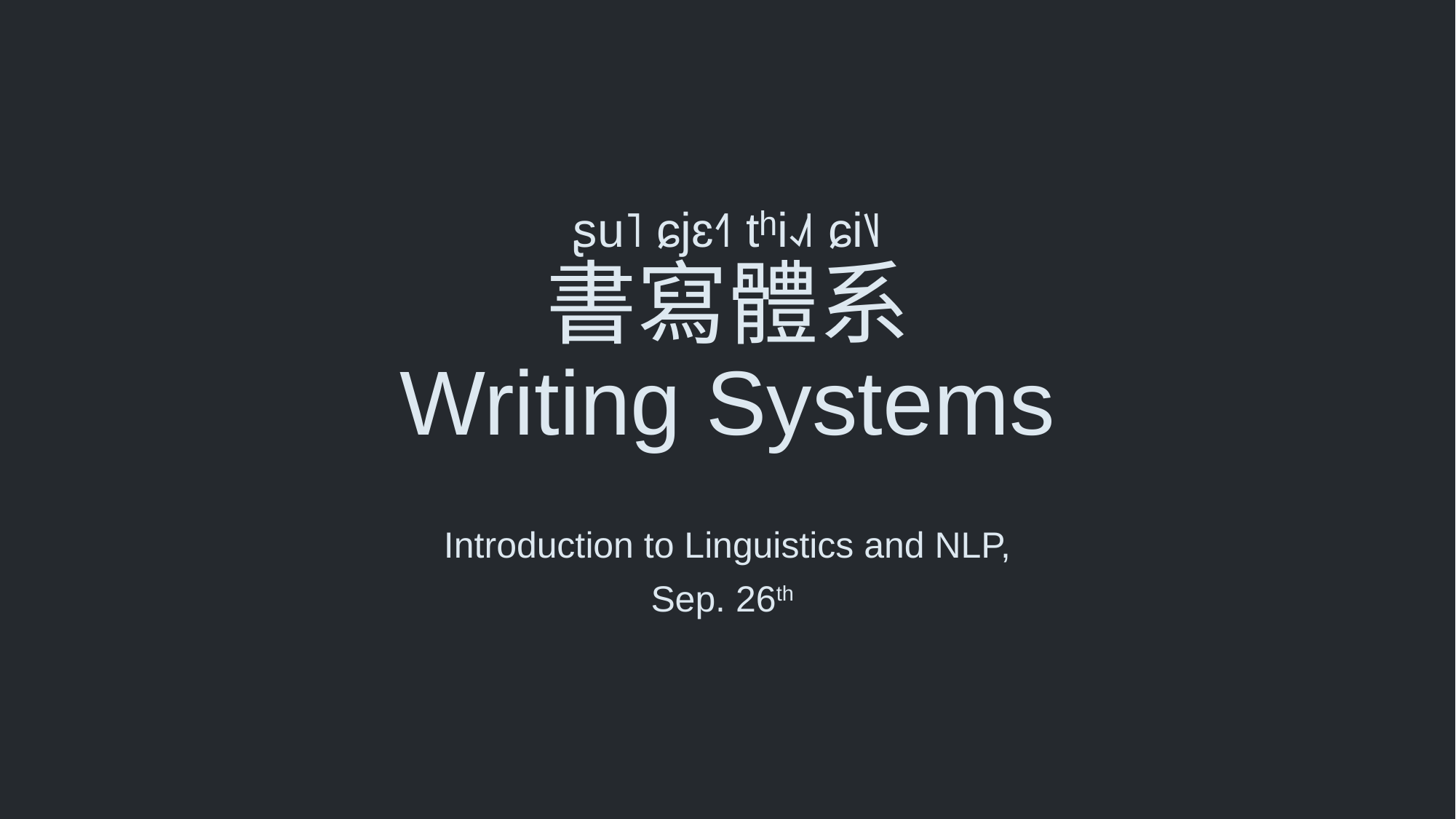

# ʂu˥ ɕjɛ˧˥ tʰi˨˩˦ ɕi˥˩ 書寫體系 Writing Systems
Introduction to Linguistics and NLP,
Sep. 26th